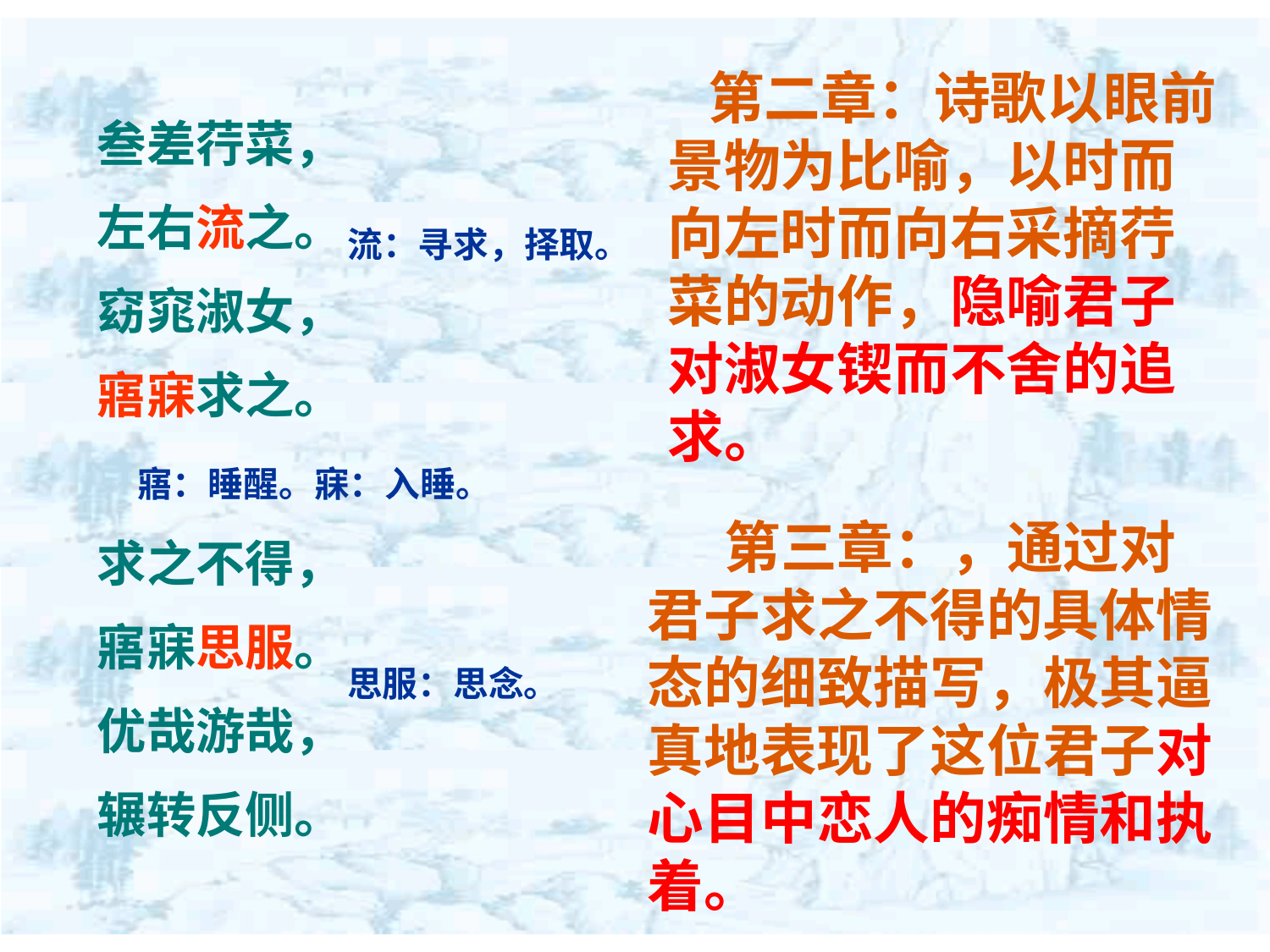

第二章：诗歌以眼前景物为比喻，以时而向左时而向右采摘荇菜的动作，隐喻君子对淑女锲而不舍的追求。
叁差荇菜，
左右流之。
窈窕淑女，
寤寐求之。

求之不得，
寤寐思服。
优哉游哉，
辗转反侧。
流：寻求，择取。
寤：睡醒。寐：入睡。
        第三章：，通过对君子求之不得的具体情态的细致描写，极其逼真地表现了这位君子对心目中恋人的痴情和执着。
思服：思念。